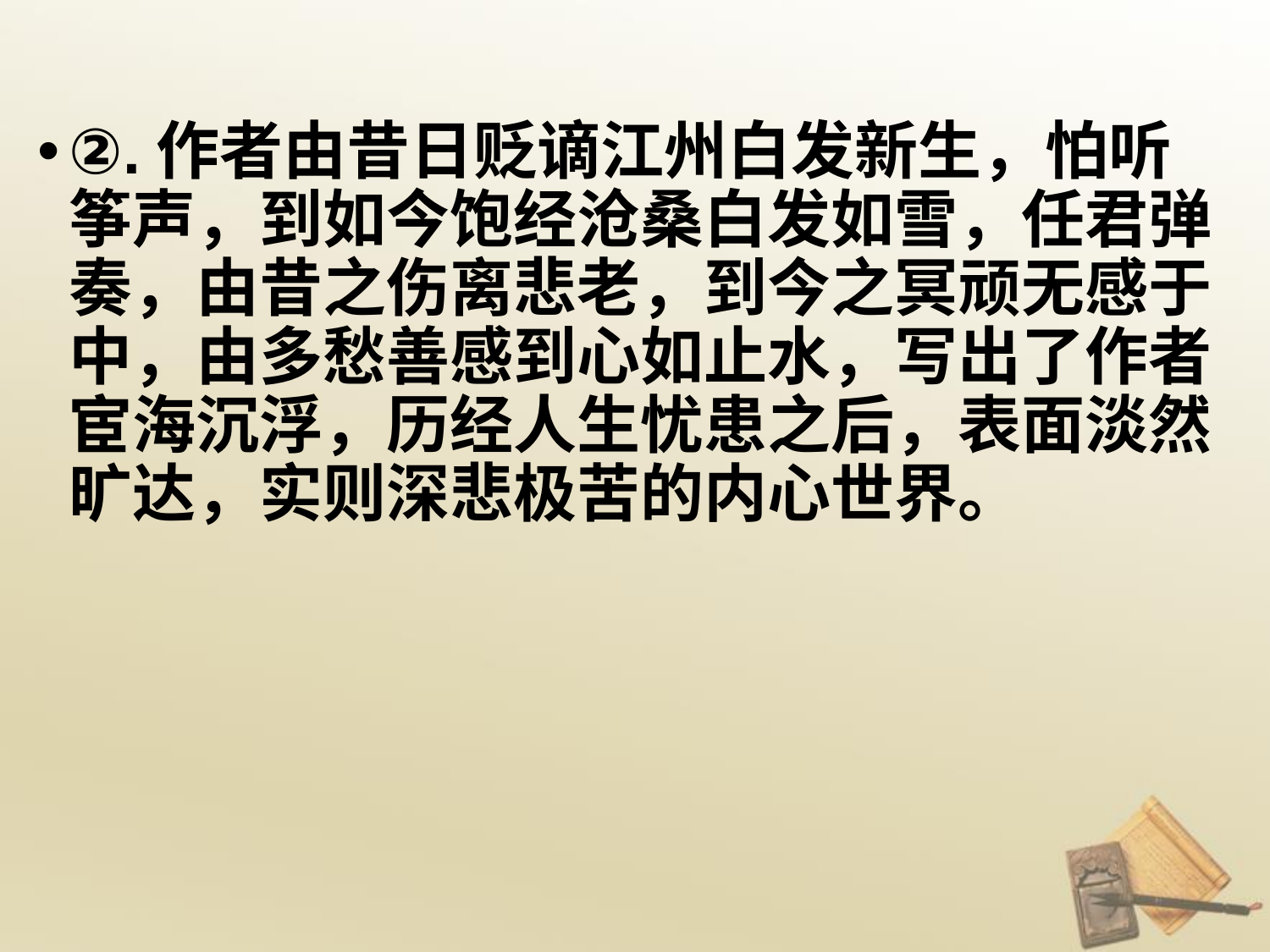

②.作者由昔日贬谪江州白发新生，怕听筝声，到如今饱经沧桑白发如雪，任君弹奏，由昔之伤离悲老，到今之冥顽无感于中，由多愁善感到心如止水，写出了作者宦海沉浮，历经人生忧患之后，表面淡然旷达，实则深悲极苦的内心世界。